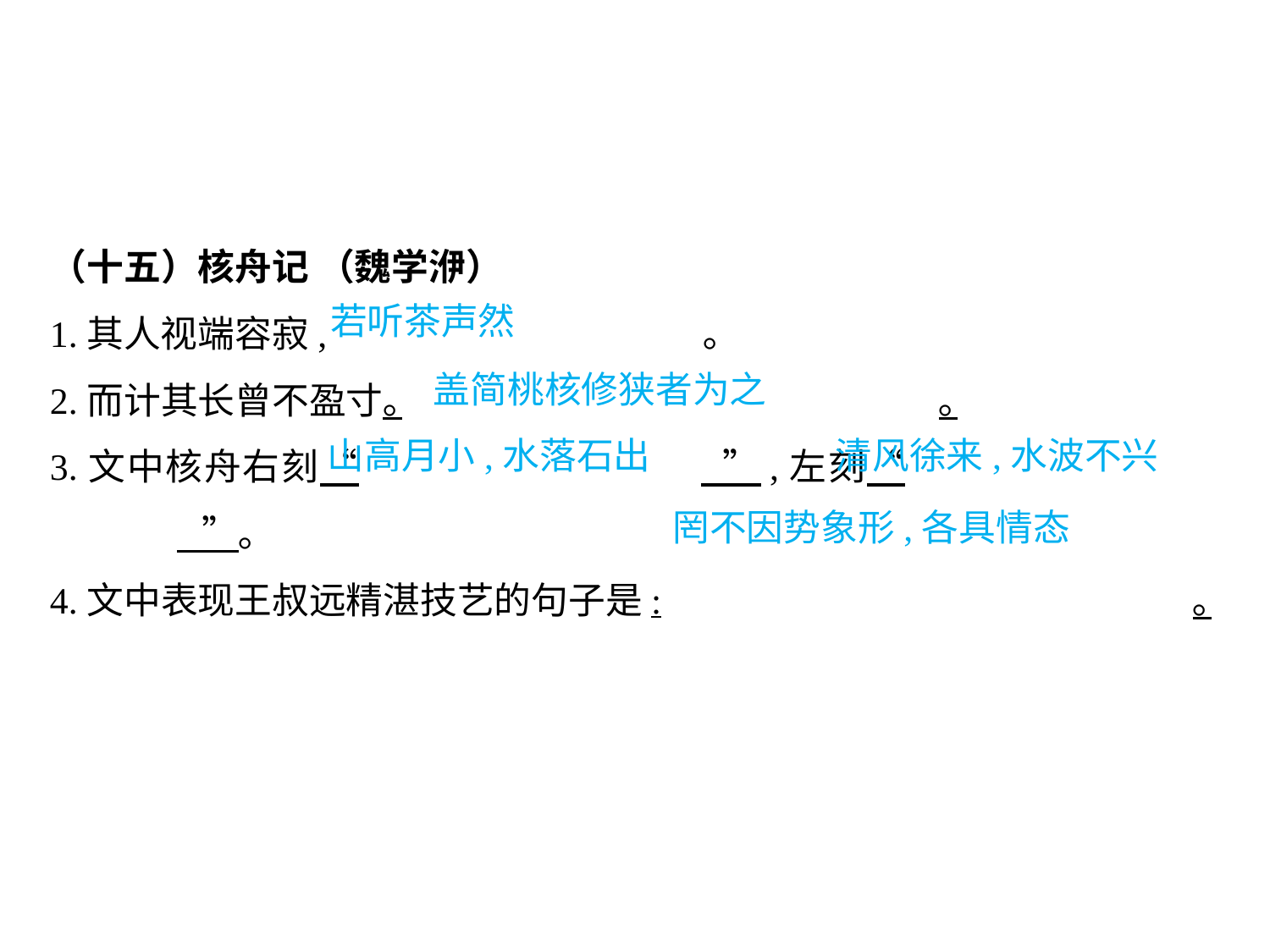

（十五）核舟记 （魏学洢）
1.其人视端容寂,			 ｡
2.而计其长曾不盈寸｡					｡
3.文中核舟右刻“			  ”,左刻“				   ”｡
4.文中表现王叔远精湛技艺的句子是:					｡
若听茶声然
盖简桃核修狭者为之
山高月小,水落石出		清风徐来,水波不兴
罔不因势象形,各具情态